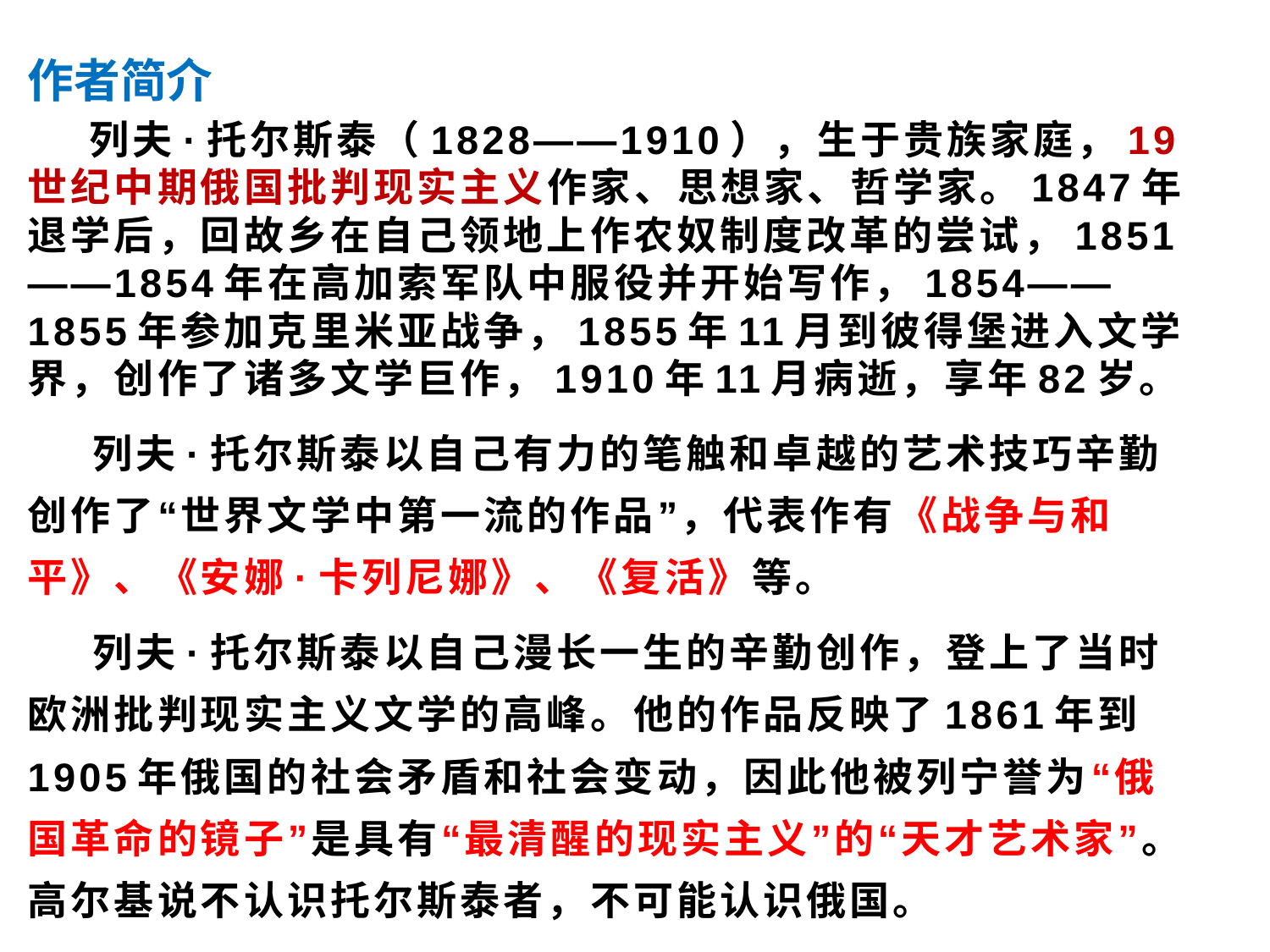

作者简介
     列夫·托尔斯泰（1828——1910），生于贵族家庭，19世纪中期俄国批判现实主义作家、思想家、哲学家。1847年退学后，回故乡在自己领地上作农奴制度改革的尝试，1851——1854年在高加索军队中服役并开始写作，1854——1855年参加克里米亚战争，1855年11月到彼得堡进入文学界，创作了诸多文学巨作，1910年11月病逝，享年82岁。
    列夫·托尔斯泰以自己有力的笔触和卓越的艺术技巧辛勤创作了“世界文学中第一流的作品”，代表作有《战争与和平》、《安娜·卡列尼娜》、《复活》等。
    列夫·托尔斯泰以自己漫长一生的辛勤创作，登上了当时欧洲批判现实主义文学的高峰。他的作品反映了1861年到1905年俄国的社会矛盾和社会变动，因此他被列宁誉为“俄国革命的镜子”是具有“最清醒的现实主义”的“天才艺术家”。高尔基说不认识托尔斯泰者，不可能认识俄国。